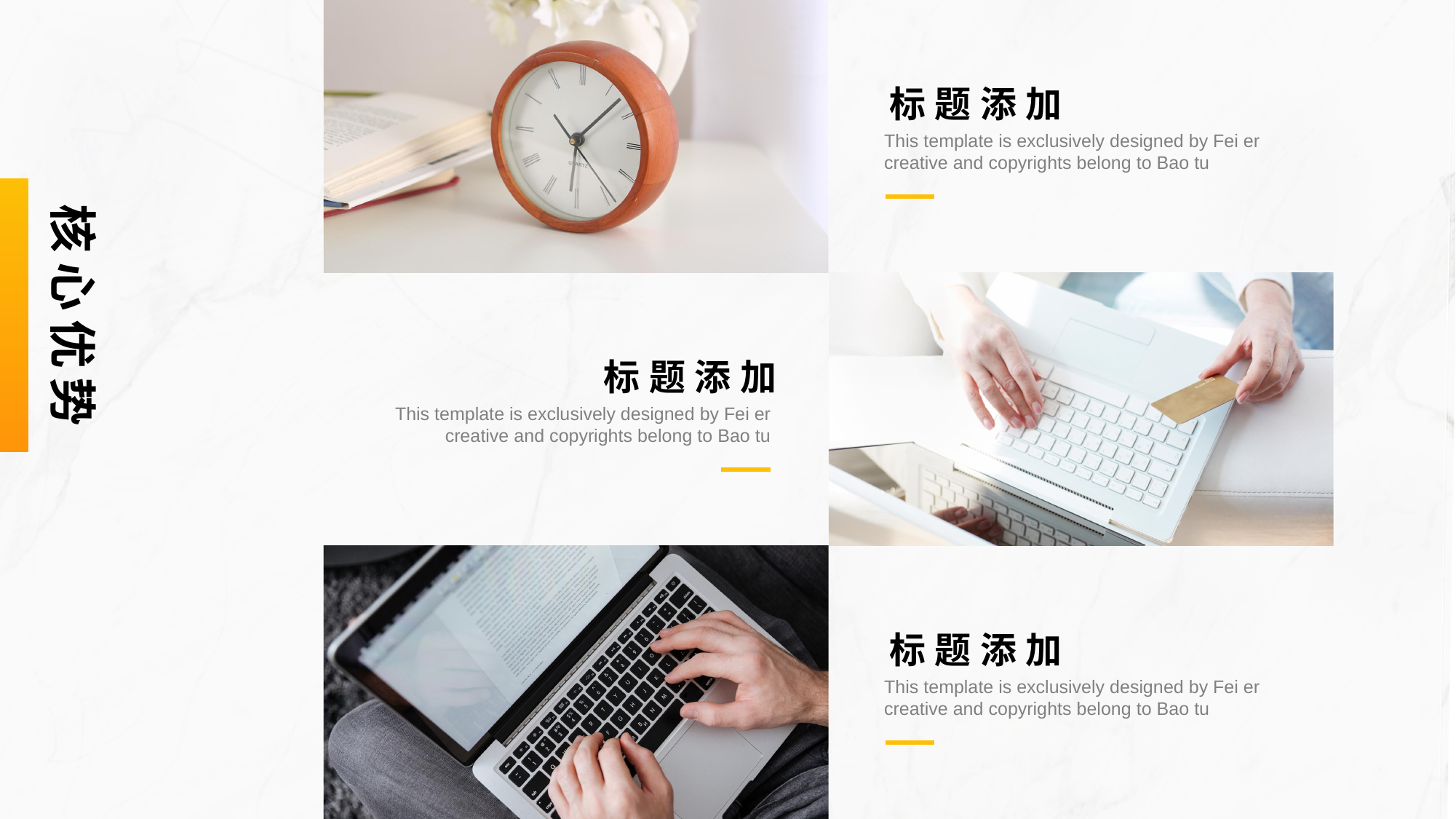

标题添加
This template is exclusively designed by Fei er creative and copyrights belong to Bao tu

核心优势
标题添加
This template is exclusively designed by Fei er creative and copyrights belong to Bao tu

标题添加
This template is exclusively designed by Fei er creative and copyrights belong to Bao tu